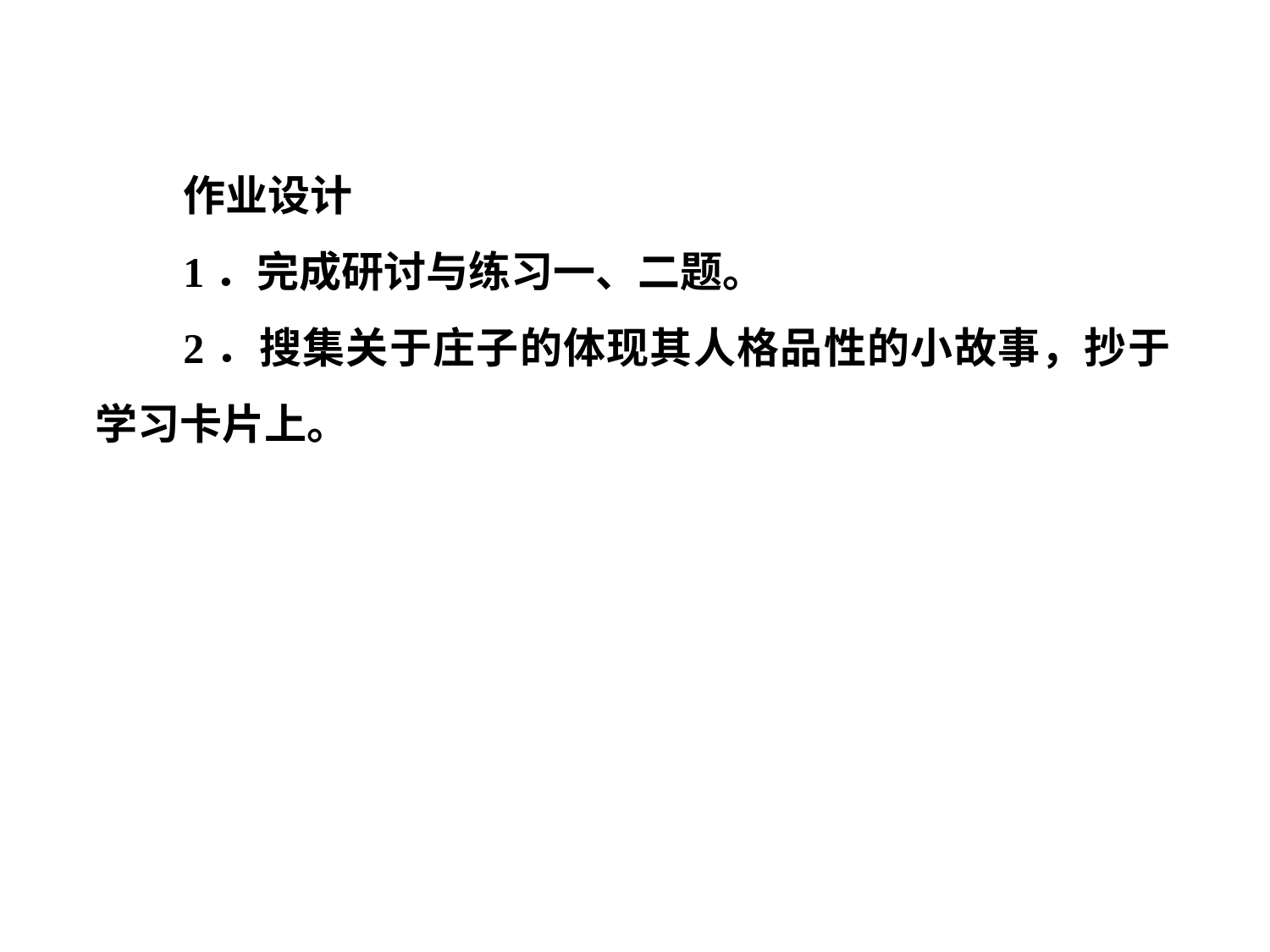

作业设计
1．完成研讨与练习一、二题。
2．搜集关于庄子的体现其人格品性的小故事，抄于学习卡片上。